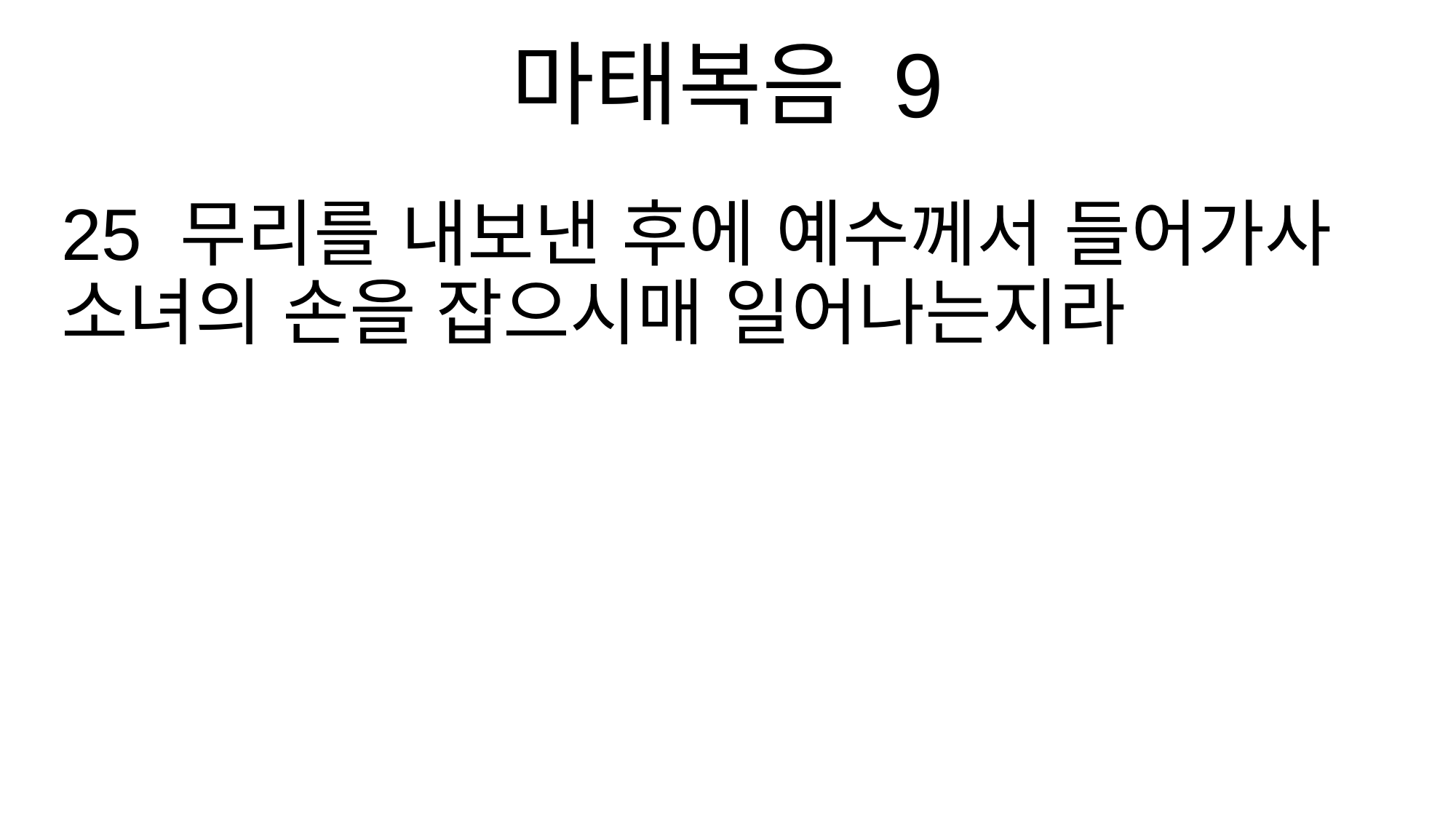

마태복음 9
25 무리를 내보낸 후에 예수께서 들어가사 소녀의 손을 잡으시매 일어나는지라